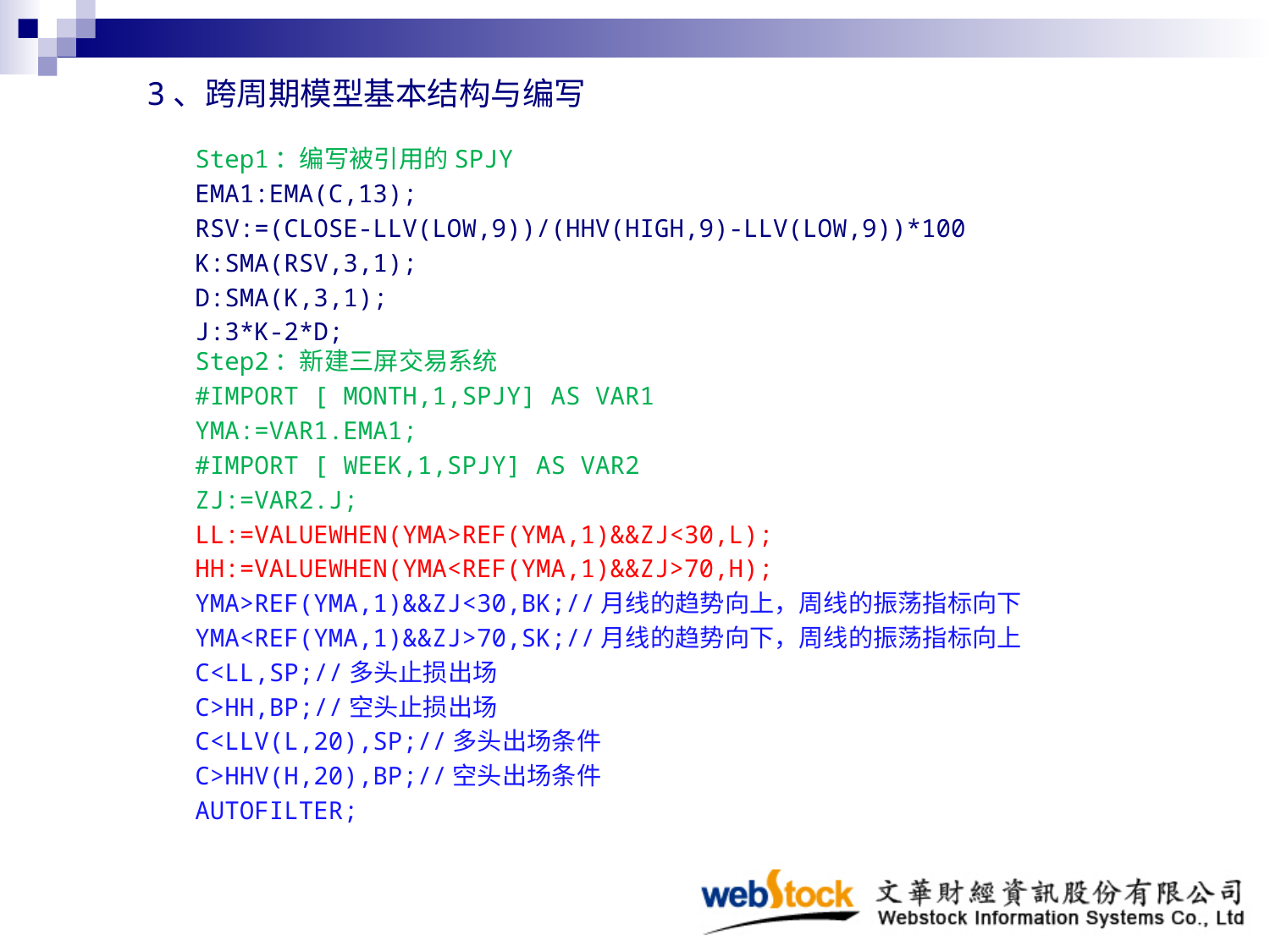

3、跨周期模型基本结构与编写
Step1：编写被引用的SPJY
EMA1:EMA(C,13);
RSV:=(CLOSE-LLV(LOW,9))/(HHV(HIGH,9)-LLV(LOW,9))*100
K:SMA(RSV,3,1);
D:SMA(K,3,1);
J:3*K-2*D;
Step2：新建三屏交易系统
#IMPORT [ MONTH,1,SPJY] AS VAR1
YMA:=VAR1.EMA1;
#IMPORT [ WEEK,1,SPJY] AS VAR2
ZJ:=VAR2.J;
LL:=VALUEWHEN(YMA>REF(YMA,1)&&ZJ<30,L);
HH:=VALUEWHEN(YMA<REF(YMA,1)&&ZJ>70,H);
YMA>REF(YMA,1)&&ZJ<30,BK;//月线的趋势向上，周线的振荡指标向下
YMA<REF(YMA,1)&&ZJ>70,SK;//月线的趋势向下，周线的振荡指标向上
C<LL,SP;//多头止损出场
C>HH,BP;//空头止损出场
C<LLV(L,20),SP;//多头出场条件
C>HHV(H,20),BP;//空头出场条件
AUTOFILTER;